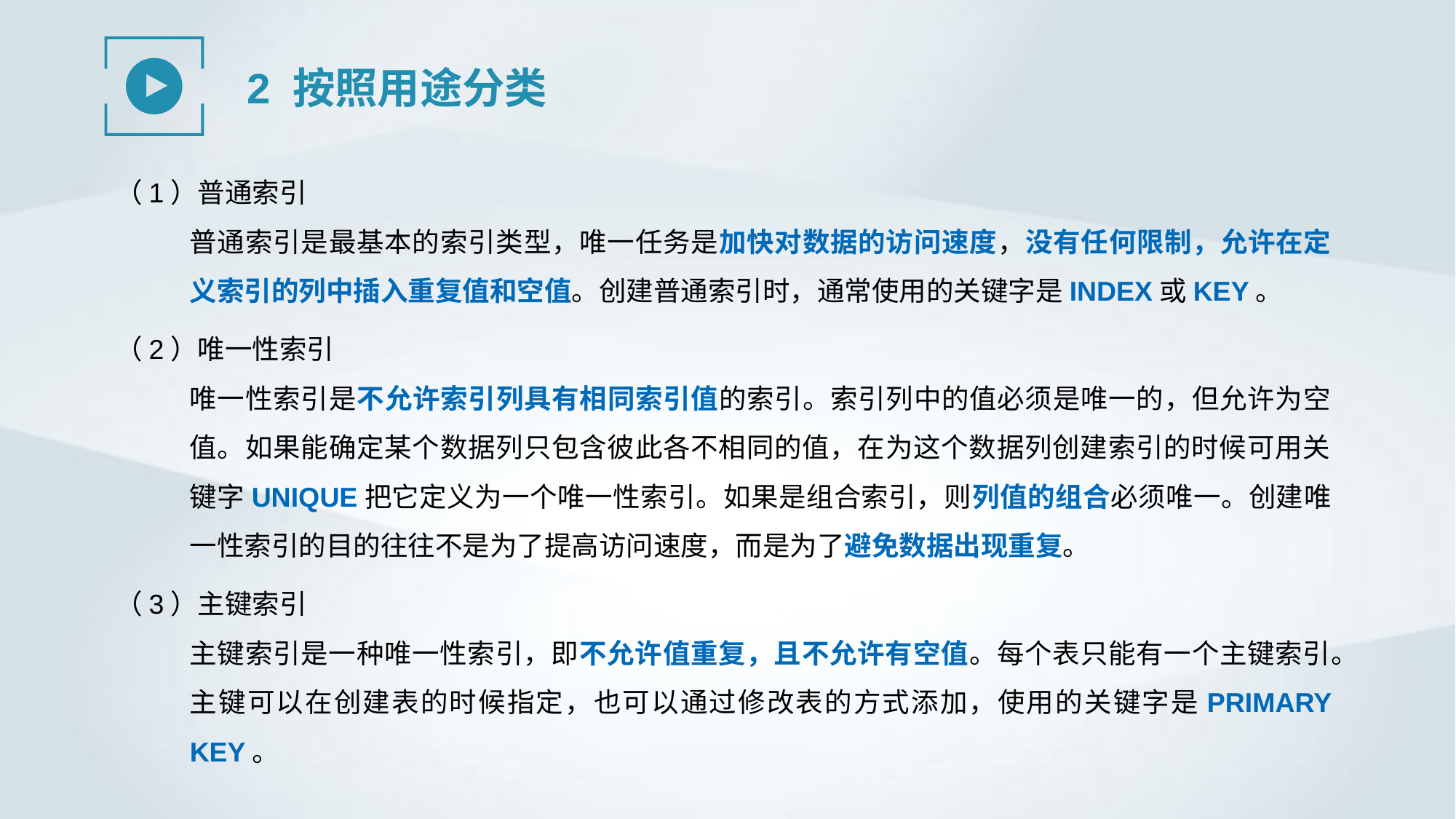

2 按照用途分类
（1）普通索引
普通索引是最基本的索引类型，唯一任务是加快对数据的访问速度，没有任何限制，允许在定义索引的列中插入重复值和空值。创建普通索引时，通常使用的关键字是INDEX或KEY。
（2）唯一性索引
唯一性索引是不允许索引列具有相同索引值的索引。索引列中的值必须是唯一的，但允许为空值。如果能确定某个数据列只包含彼此各不相同的值，在为这个数据列创建索引的时候可用关键字UNIQUE把它定义为一个唯一性索引。如果是组合索引，则列值的组合必须唯一。创建唯一性索引的目的往往不是为了提高访问速度，而是为了避免数据出现重复。
（3）主键索引
主键索引是一种唯一性索引，即不允许值重复，且不允许有空值。每个表只能有一个主键索引。主键可以在创建表的时候指定，也可以通过修改表的方式添加，使用的关键字是PRIMARY KEY。